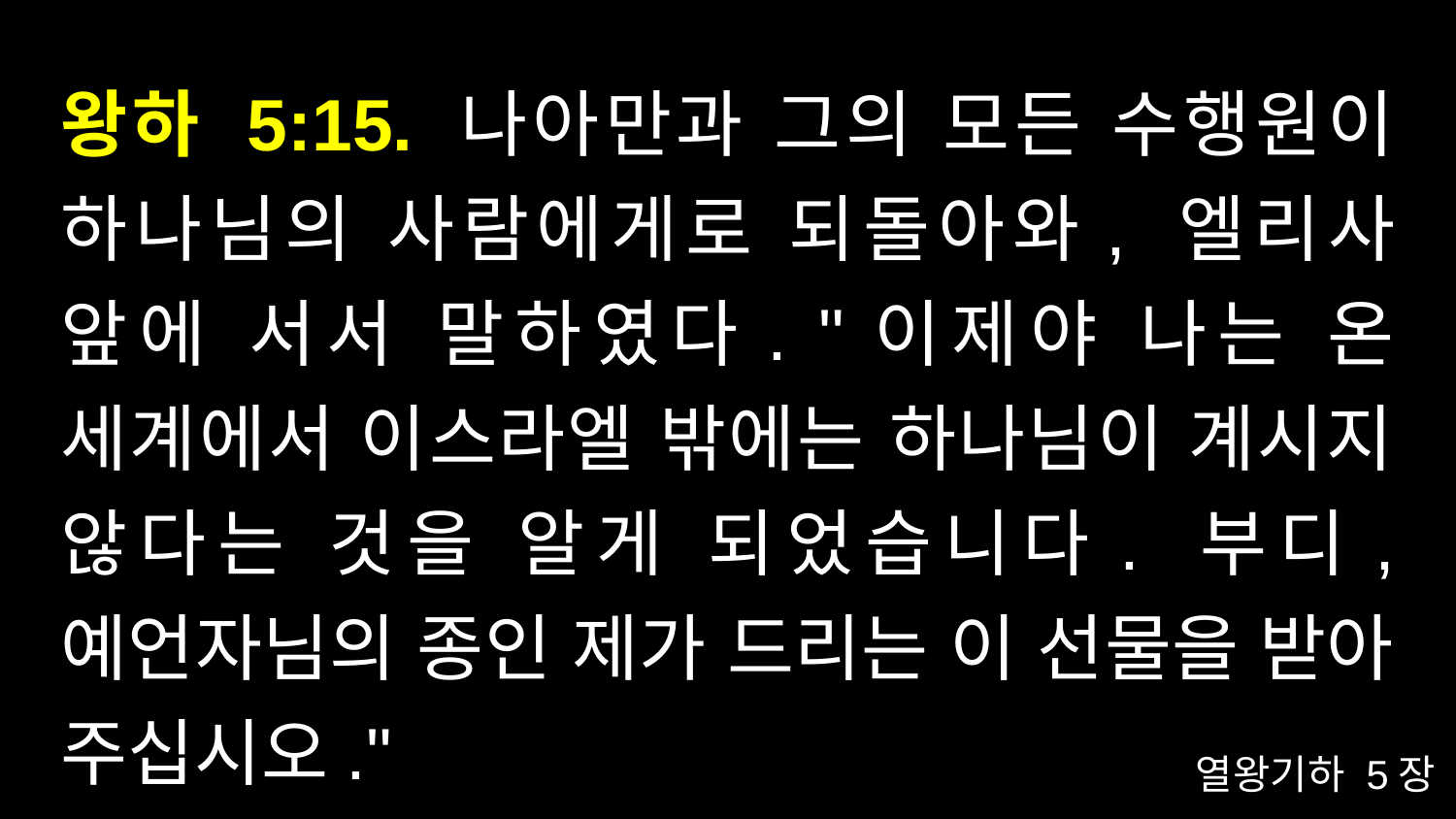

# 왕하 5:15. 나아만과 그의 모든 수행원이 하나님의 사람에게로 되돌아와, 엘리사 앞에 서서 말하였다. "이제야 나는 온 세계에서 이스라엘 밖에는 하나님이 계시지 않다는 것을 알게 되었습니다. 부디, 예언자님의 종인 제가 드리는 이 선물을 받아 주십시오."
열왕기하 5장